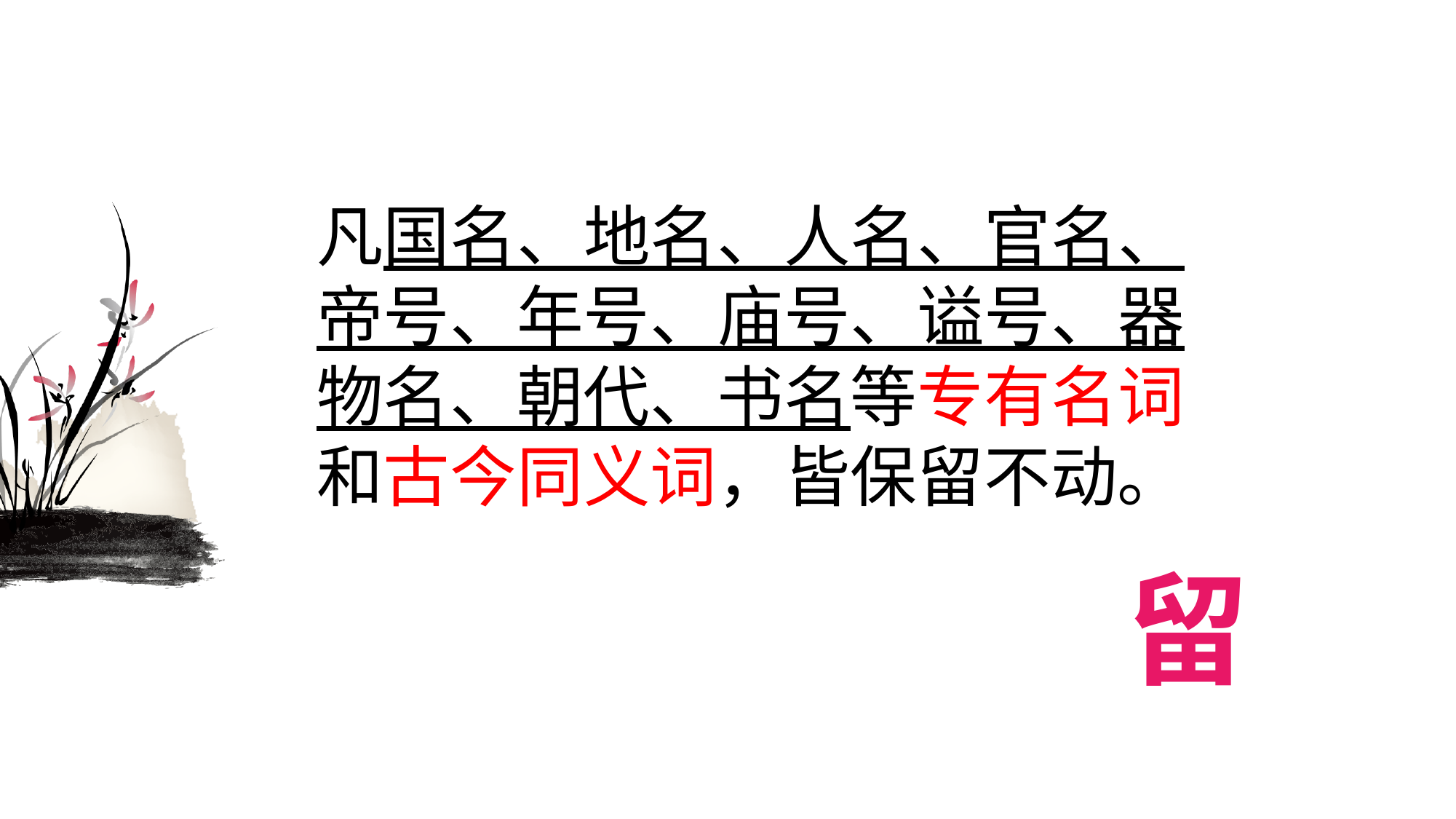

凡国名、地名、人名、官名、帝号、年号、庙号、谥号、器物名、朝代、书名等专有名词和古今同义词，皆保留不动。
留